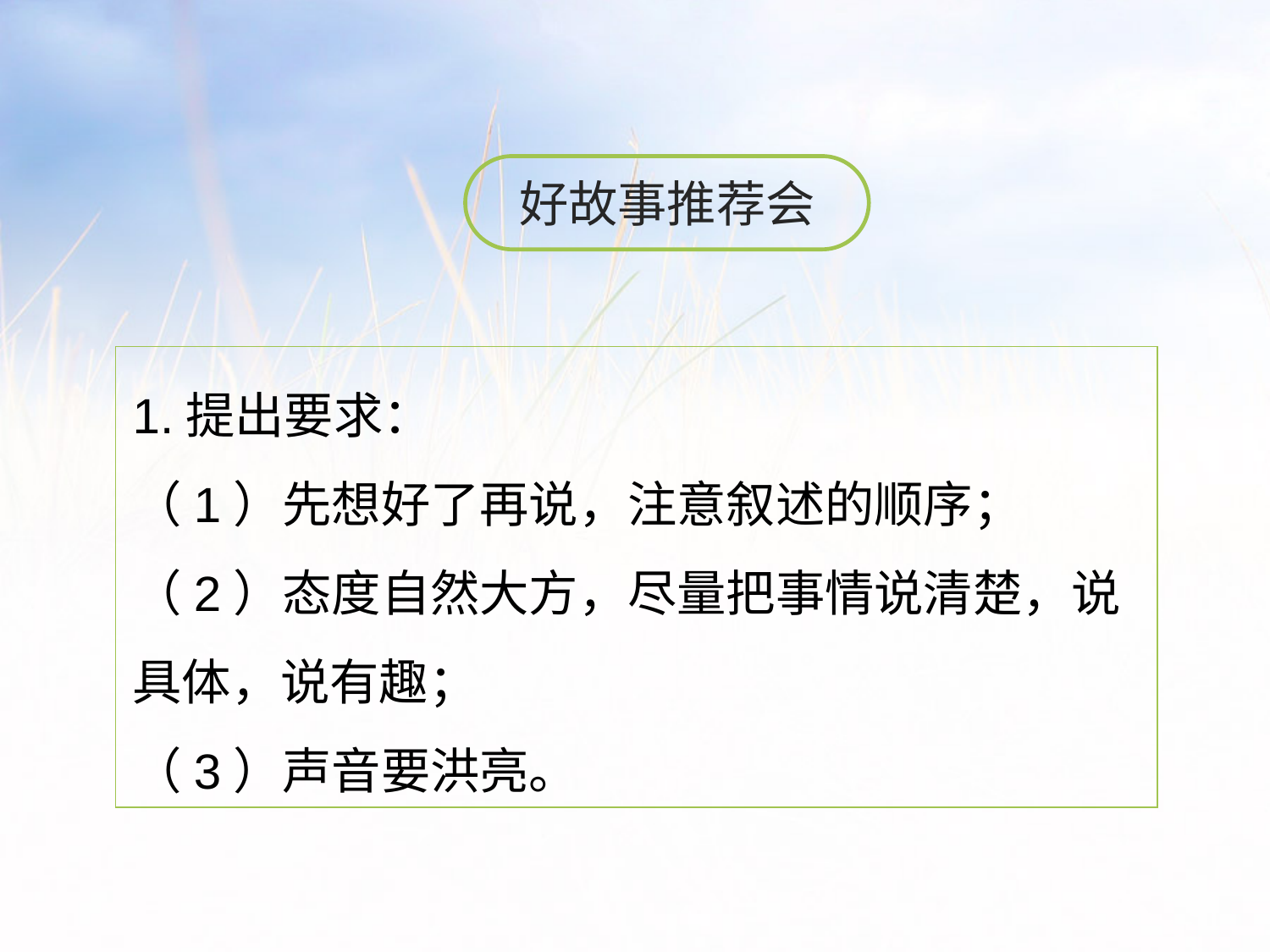

好故事推荐会
1.提出要求：
（1）先想好了再说，注意叙述的顺序；
（2）态度自然大方，尽量把事情说清楚，说具体，说有趣；
（3）声音要洪亮。